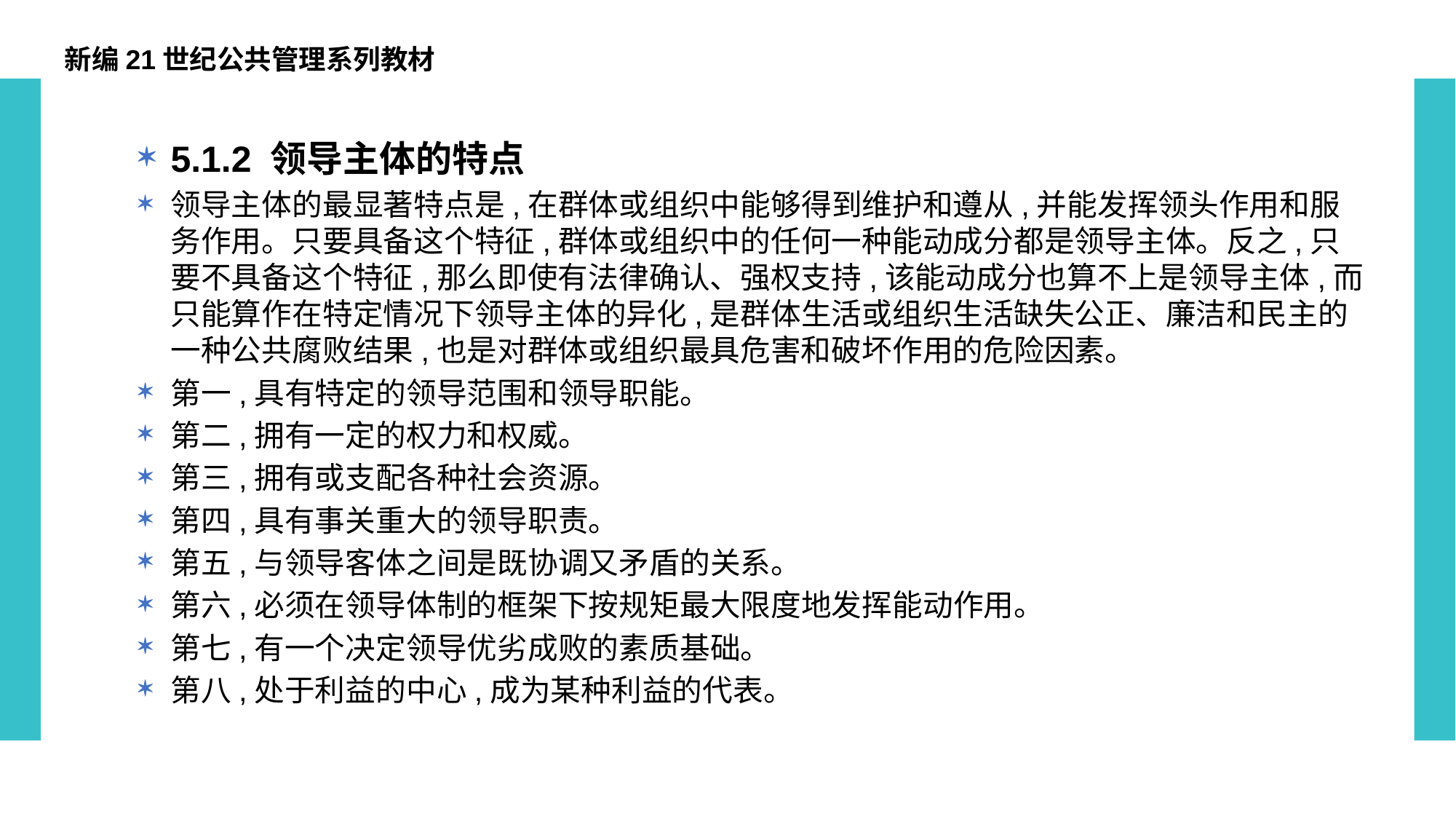

新编21世纪公共管理系列教材
5.1.2 领导主体的特点
领导主体的最显著特点是,在群体或组织中能够得到维护和遵从,并能发挥领头作用和服务作用。只要具备这个特征,群体或组织中的任何一种能动成分都是领导主体。反之,只要不具备这个特征,那么即使有法律确认、强权支持,该能动成分也算不上是领导主体,而只能算作在特定情况下领导主体的异化,是群体生活或组织生活缺失公正、廉洁和民主的一种公共腐败结果,也是对群体或组织最具危害和破坏作用的危险因素。
第一,具有特定的领导范围和领导职能。
第二,拥有一定的权力和权威。
第三,拥有或支配各种社会资源。
第四,具有事关重大的领导职责。
第五,与领导客体之间是既协调又矛盾的关系。
第六,必须在领导体制的框架下按规矩最大限度地发挥能动作用。
第七,有一个决定领导优劣成败的素质基础。
第八,处于利益的中心,成为某种利益的代表。